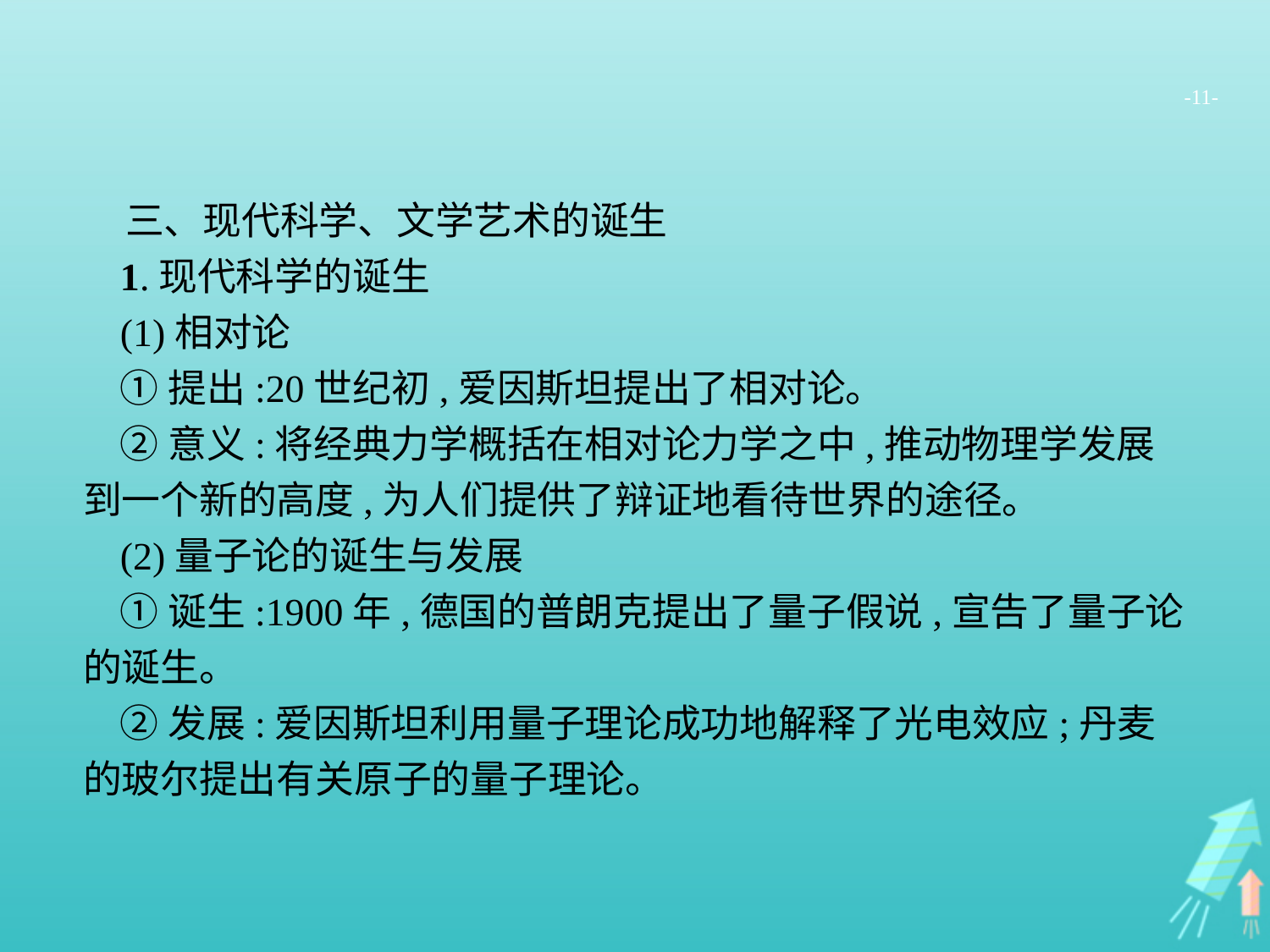

-11-
三、现代科学、文学艺术的诞生
1.现代科学的诞生
(1)相对论
①提出:20世纪初,爱因斯坦提出了相对论。
②意义:将经典力学概括在相对论力学之中,推动物理学发展到一个新的高度,为人们提供了辩证地看待世界的途径。
(2)量子论的诞生与发展
①诞生:1900年,德国的普朗克提出了量子假说,宣告了量子论的诞生。
②发展:爱因斯坦利用量子理论成功地解释了光电效应;丹麦的玻尔提出有关原子的量子理论。